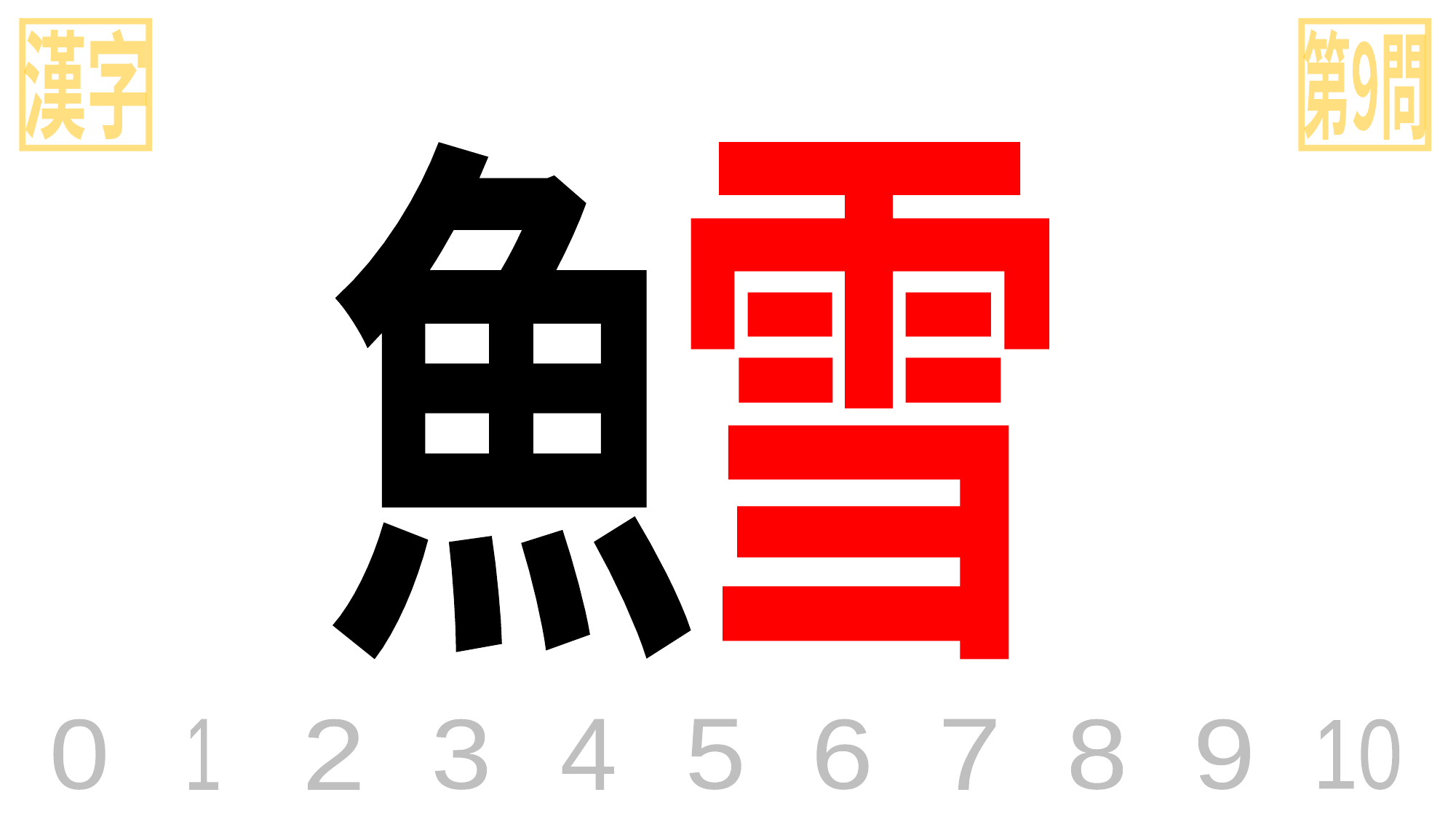

漢字

第9問
魚
雪
0
1
2
3
4
5
6
7
8
9
10